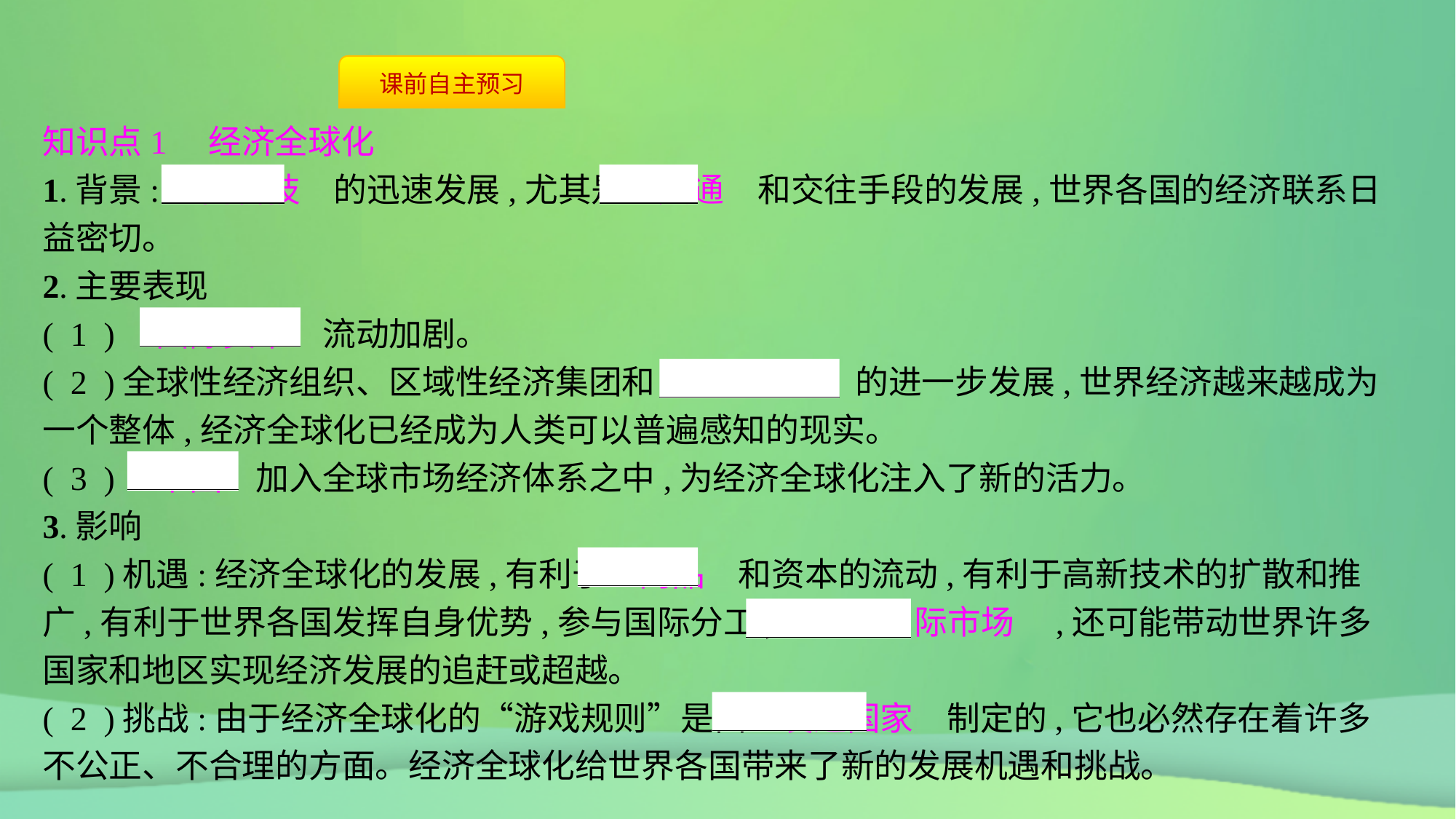

知识点1　经济全球化
1.背景:　高科技　的迅速发展,尤其是　交通　和交往手段的发展,世界各国的经济联系日益密切。
2.主要表现
(  1  )　国际资本　流动加剧。
(  2  )全球性经济组织、区域性经济集团和　跨国公司　的进一步发展,世界经济越来越成为一个整体,经济全球化已经成为人类可以普遍感知的现实。
(  3  )　中国　加入全球市场经济体系之中,为经济全球化注入了新的活力。
3.影响
(  1  )机遇:经济全球化的发展,有利于　商品　和资本的流动,有利于高新技术的扩散和推广,有利于世界各国发挥自身优势,参与国际分工,开拓　国际市场　,还可能带动世界许多国家和地区实现经济发展的追赶或超越。
(  2  )挑战:由于经济全球化的“游戏规则”是由　发达国家　制定的,它也必然存在着许多不公正、不合理的方面。经济全球化给世界各国带来了新的发展机遇和挑战。